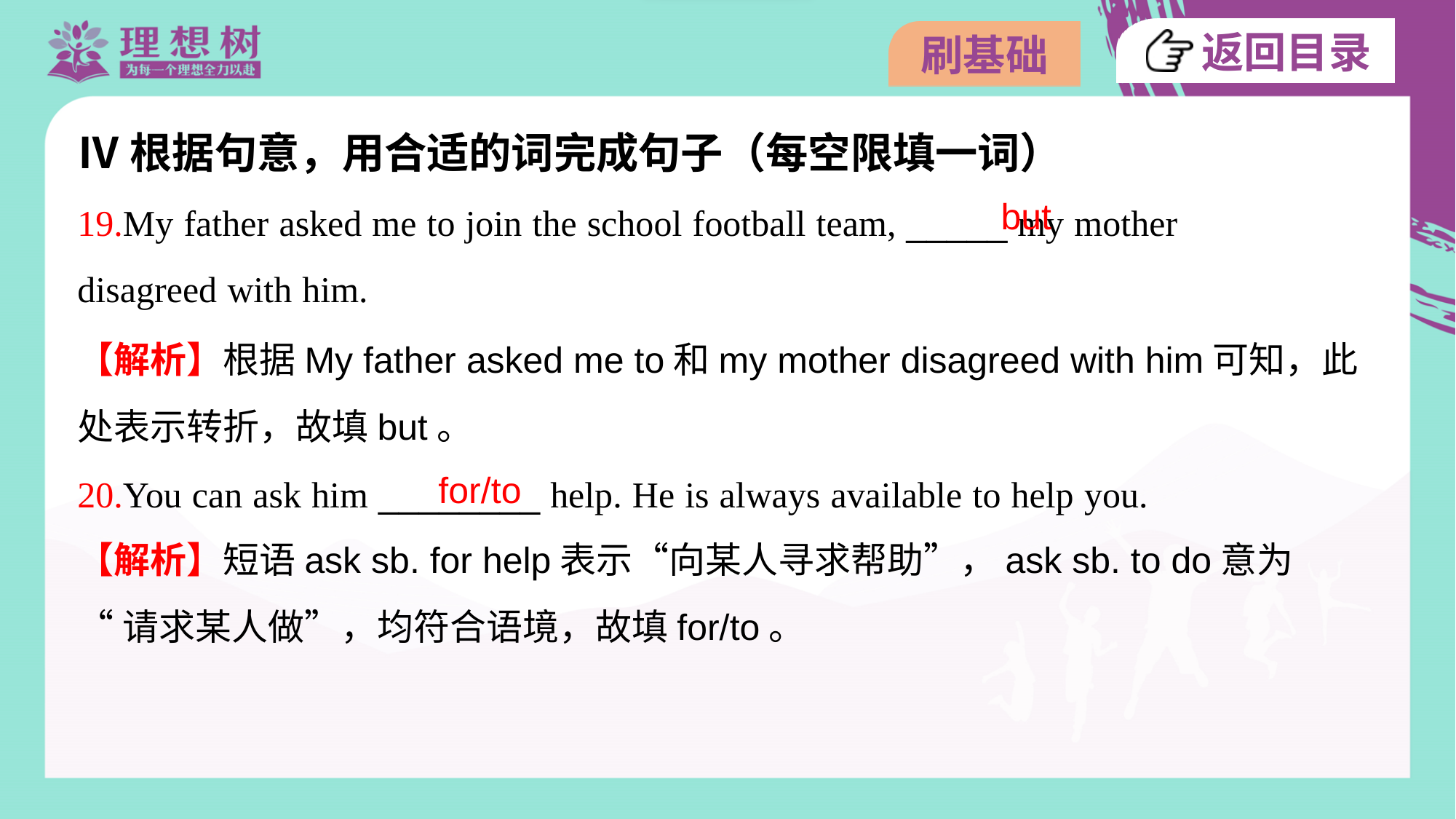

Ⅳ根据句意，用合适的词完成句子（每空限填一词）
but
19.My father asked me to join the school football team, _____ my mother
disagreed with him.
【解析】根据My father asked me to和my mother disagreed with him可知，此
处表示转折，故填but。
for/to
20.You can ask him ________ help. He is always available to help you.
【解析】短语ask sb. for help表示“向某人寻求帮助”，ask sb. to do意为
“请求某人做”，均符合语境，故填for/to。